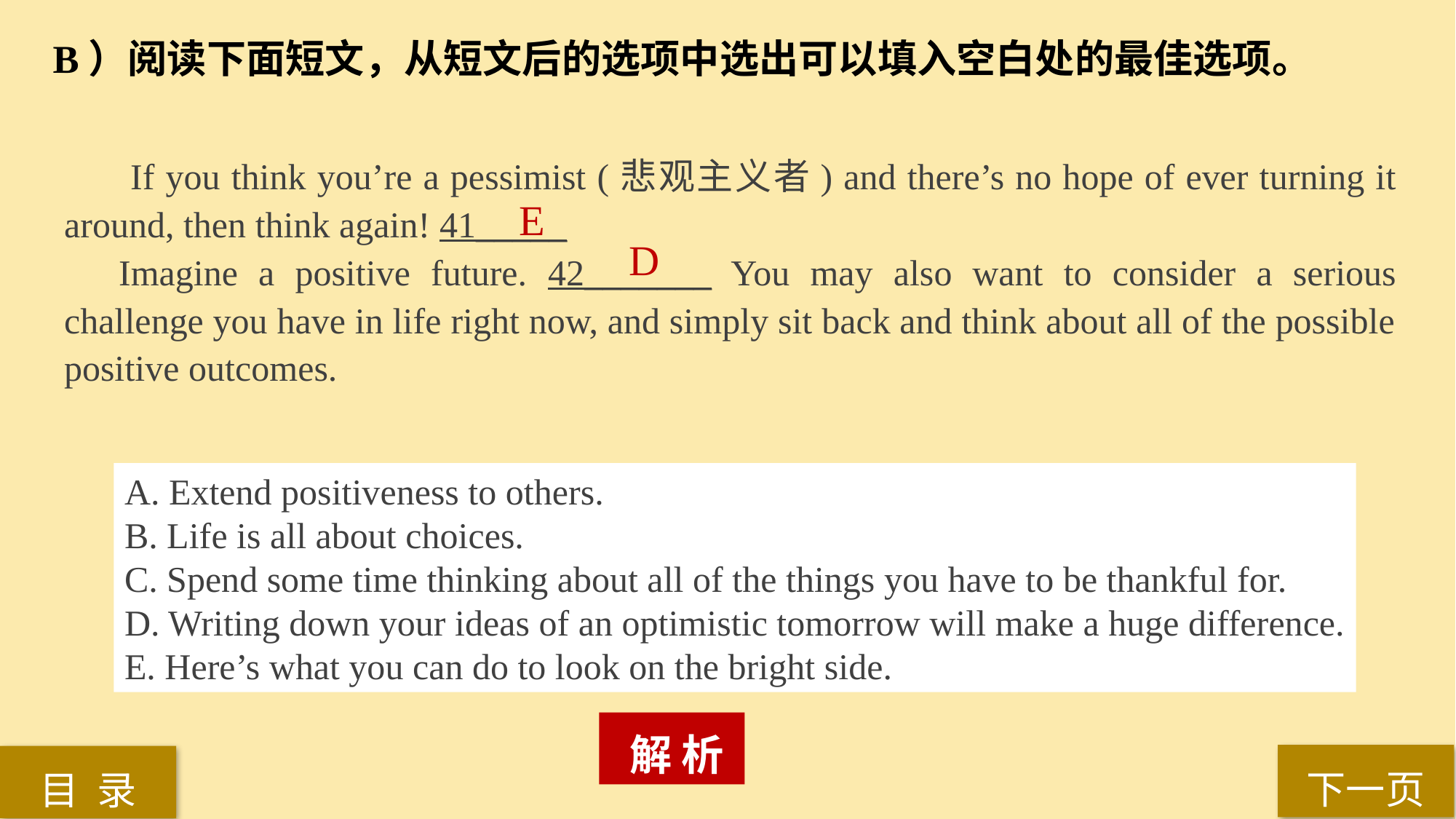

B）阅读下面短文，从短文后的选项中选出可以填入空白处的最佳选项。
      If you think you’re a pessimist (悲观主义者) and there’s no hope of ever turning it around, then think again! 41_____
Imagine a positive future. 42_______ You may also want to consider a serious challenge you have in life right now, and simply sit back and think about all of the possible positive outcomes.
E
D
A. Extend positiveness to others.
B. Life is all about choices.
C. Spend some time thinking about all of the things you have to be thankful for.
D. Writing down your ideas of an optimistic tomorrow will make a huge difference.
E. Here’s what you can do to look on the bright side.
 解 析